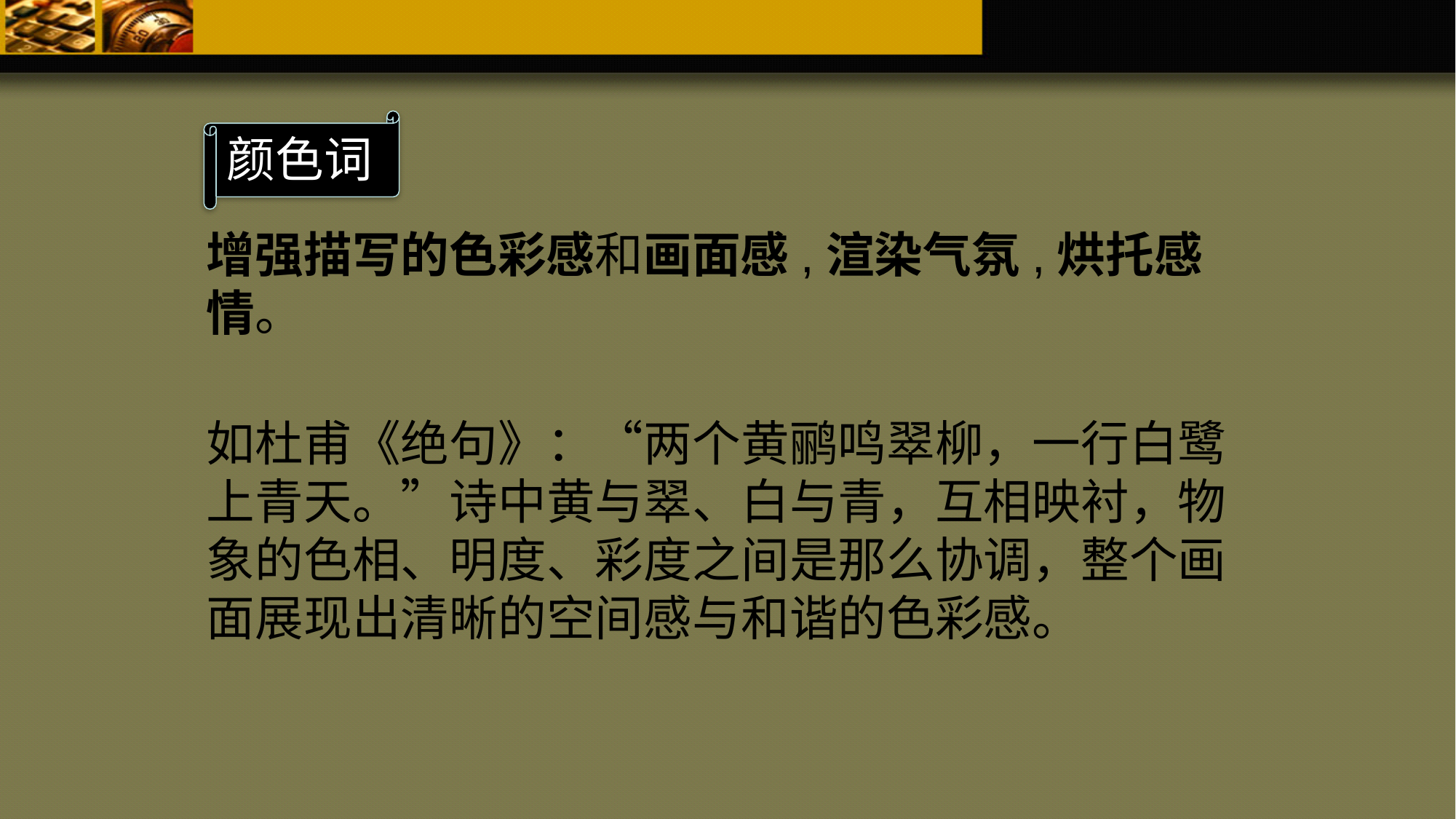

颜色词
增强描写的色彩感和画面感,渲染气氛,烘托感情。

如杜甫《绝句》：“两个黄鹂鸣翠柳，一行白鹭上青天。”诗中黄与翠、白与青，互相映衬，物象的色相、明度、彩度之间是那么协调，整个画面展现出清晰的空间感与和谐的色彩感。